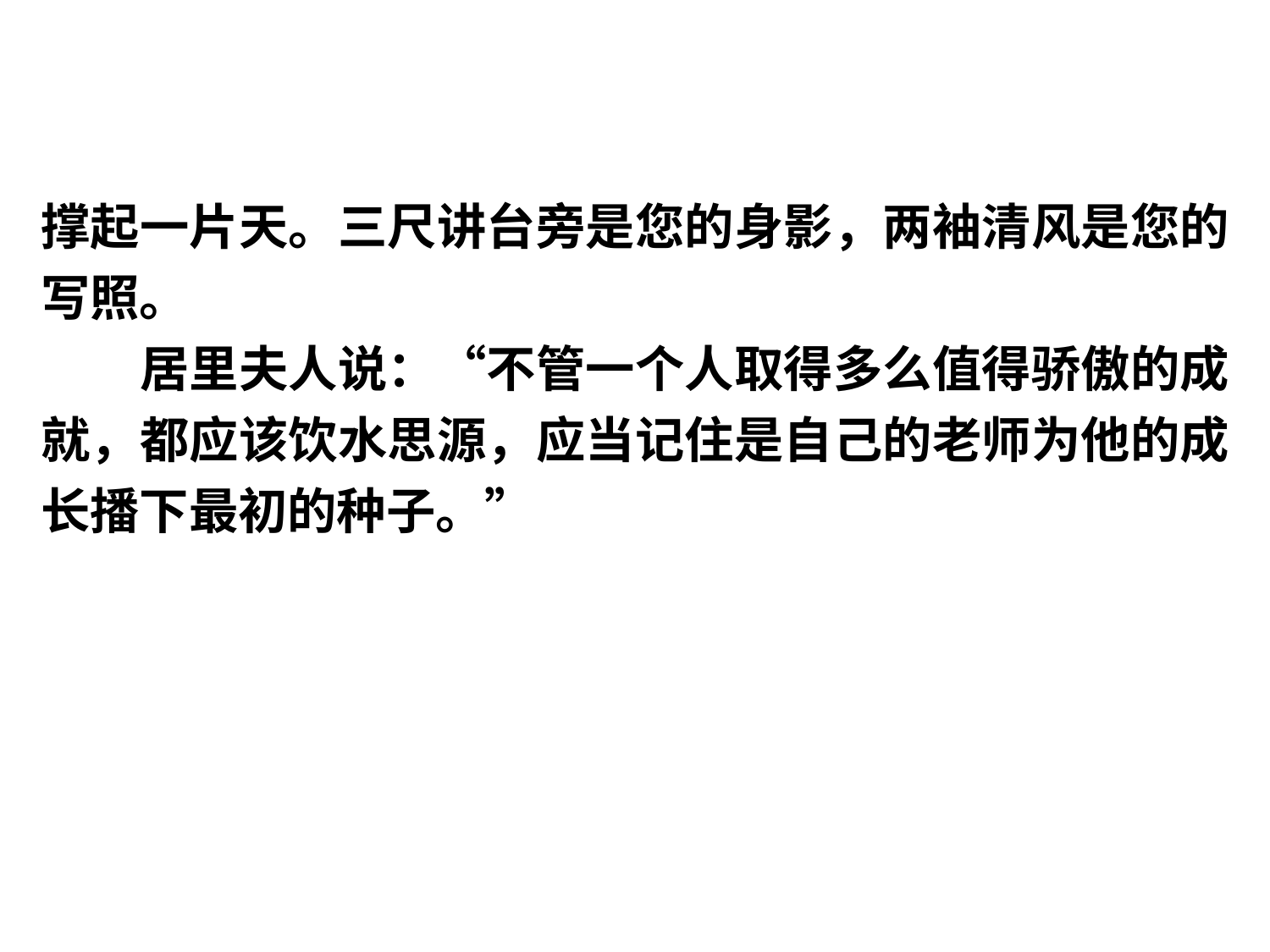

撑起一片天。三尺讲台旁是您的身影，两袖清风是您的写照。
　　居里夫人说：“不管一个人取得多么值得骄傲的成就，都应该饮水思源，应当记住是自己的老师为他的成长播下最初的种子。”